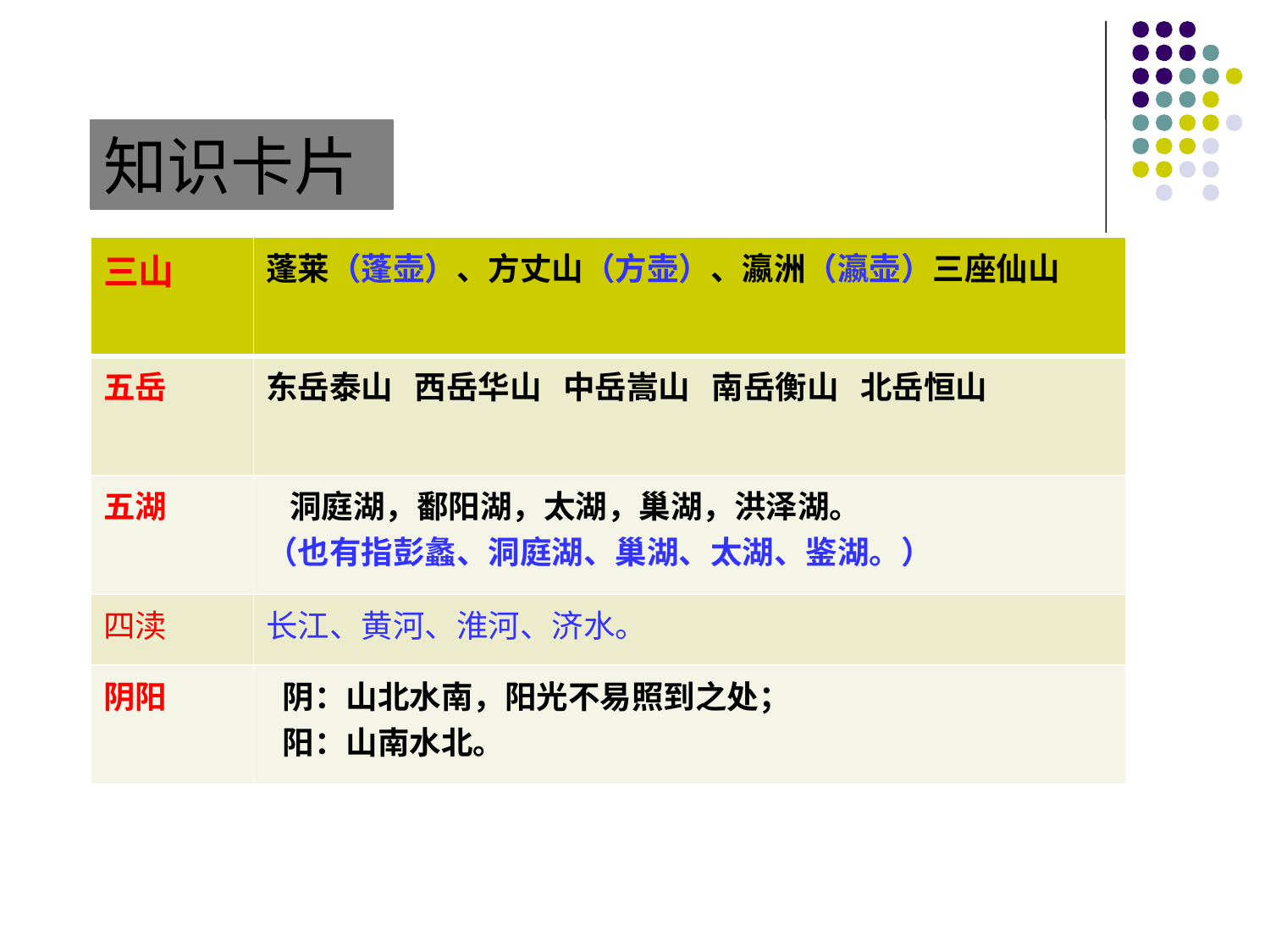

知识卡片
| 三山 | 蓬莱（蓬壶）、方丈山（方壶）、瀛洲（瀛壶）三座仙山 |
| --- | --- |
| 五岳 | 东岳泰山 西岳华山 中岳嵩山 南岳衡山 北岳恒山 |
| 五湖 | 洞庭湖，鄱阳湖，太湖，巢湖，洪泽湖。　　 （也有指彭蠡、洞庭湖、巢湖、太湖、鉴湖。） |
| 四渎 | 长江、黄河、淮河、济水。 |
| 阴阳 | 阴：山北水南，阳光不易照到之处； 阳：山南水北。 |